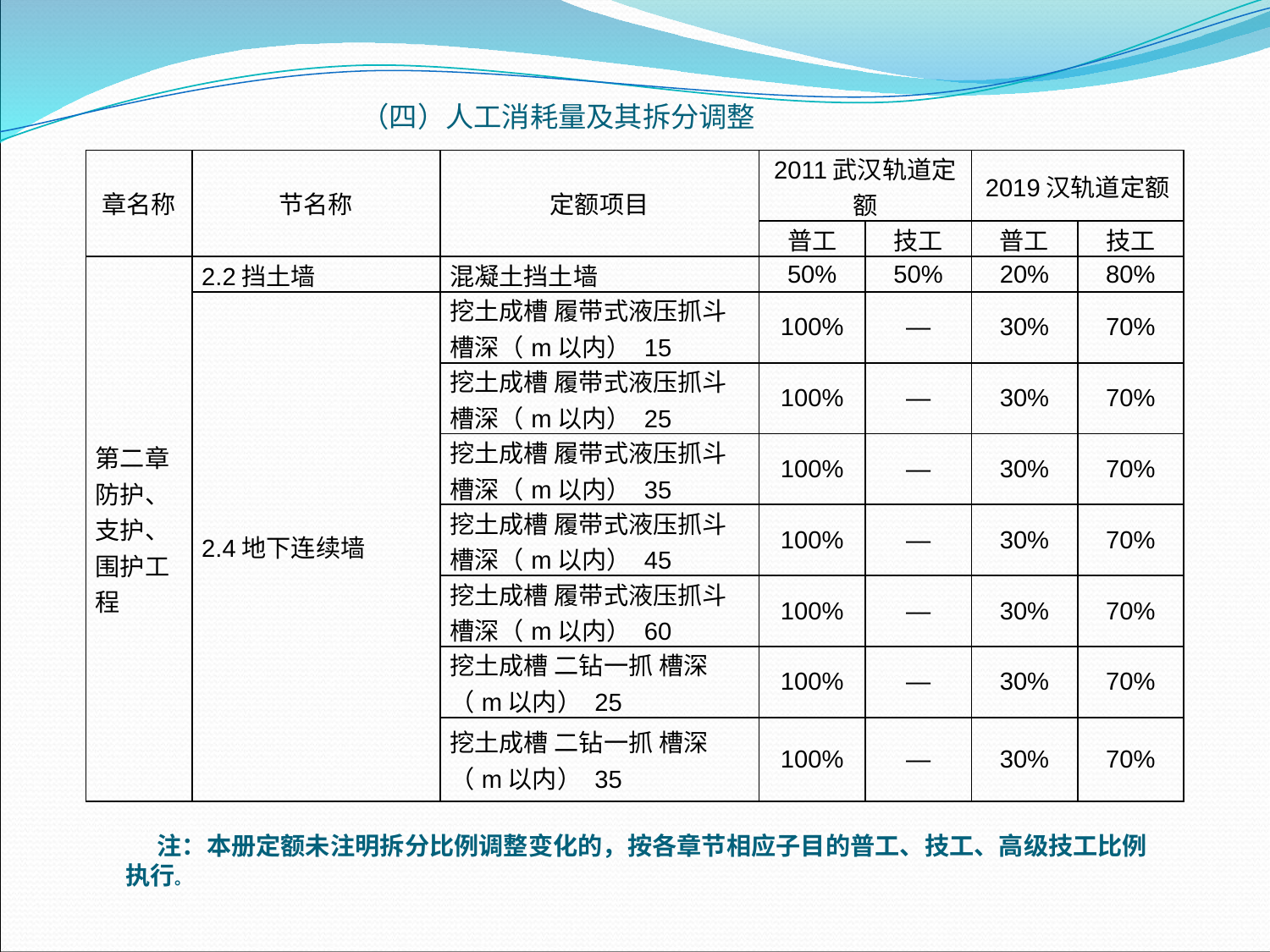

（四）人工消耗量及其拆分调整
| 章名称 | 节名称 | 定额项目 | 2011武汉轨道定额 |  | 2019汉轨道定额 |  |
| --- | --- | --- | --- | --- | --- | --- |
|  |  |  | 普工 | 技工 | 普工 | 技工 |
| 第二章 防护、支护、围护工程 | 2.2挡土墙 | 混凝土挡土墙 | 50% | 50% | 20% | 80% |
|  | 2.4地下连续墙 | 挖土成槽 履带式液压抓斗 槽深（m以内） 15 | 100% | — | 30% | 70% |
|  |  | 挖土成槽 履带式液压抓斗 槽深（m以内） 25 | 100% | — | 30% | 70% |
|  |  | 挖土成槽 履带式液压抓斗 槽深（m以内） 35 | 100% | — | 30% | 70% |
|  |  | 挖土成槽 履带式液压抓斗 槽深（m以内） 45 | 100% | — | 30% | 70% |
|  |  | 挖土成槽 履带式液压抓斗 槽深（m以内） 60 | 100% | — | 30% | 70% |
|  |  | 挖土成槽 二钻一抓 槽深（m以内） 25 | 100% | — | 30% | 70% |
|  |  | 挖土成槽 二钻一抓 槽深（m以内） 35 | 100% | — | 30% | 70% |

注：本册定额未注明拆分比例调整变化的，按各章节相应子目的普工、技工、高级技工比例执行。